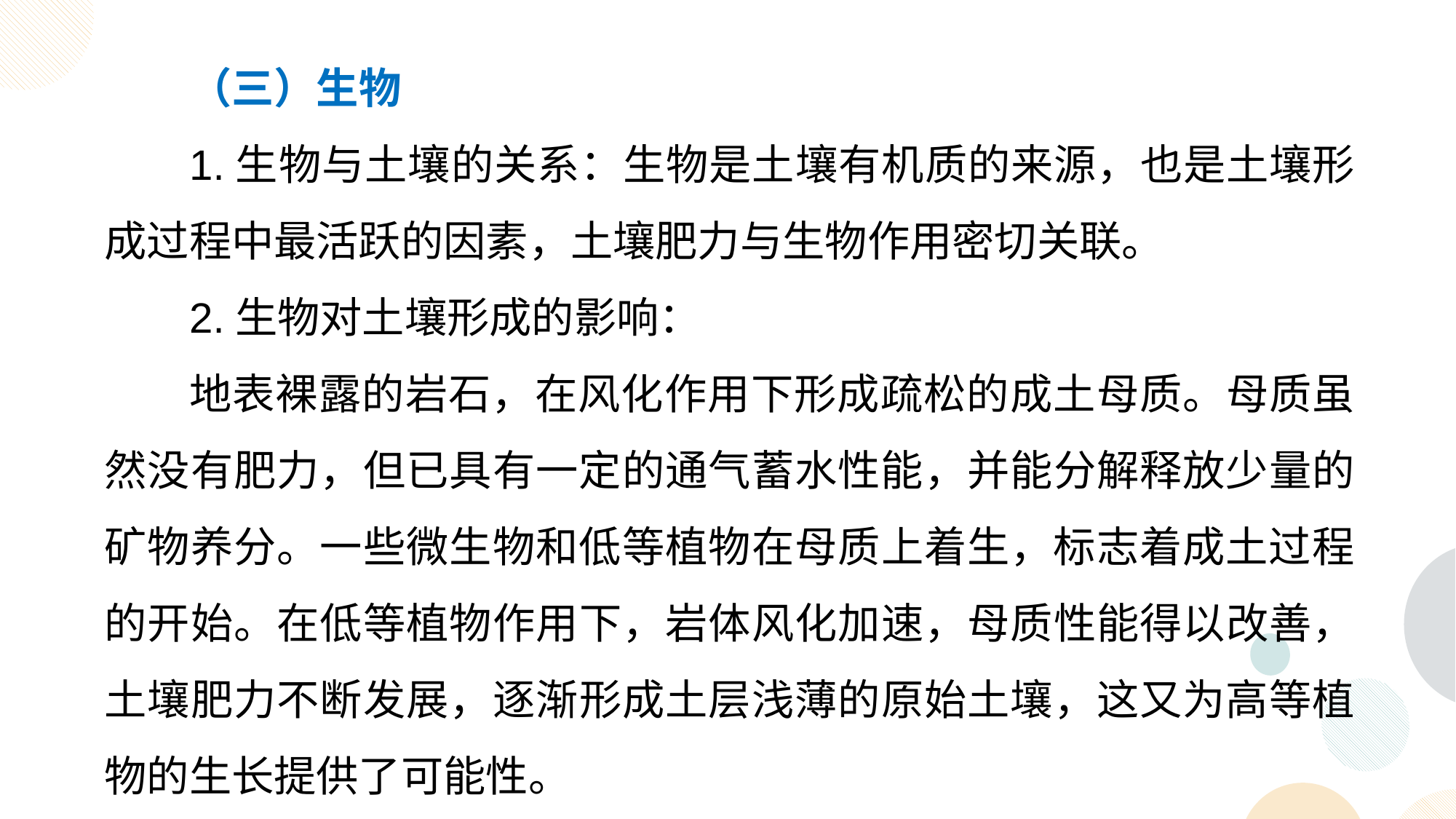

（三）生物
1.生物与土壤的关系：生物是土壤有机质的来源，也是土壤形成过程中最活跃的因素，土壤肥力与生物作用密切关联。
2.生物对土壤形成的影响：
地表裸露的岩石，在风化作用下形成疏松的成土母质。母质虽然没有肥力，但已具有一定的通气蓄水性能，并能分解释放少量的矿物养分。一些微生物和低等植物在母质上着生，标志着成土过程的开始。在低等植物作用下，岩体风化加速，母质性能得以改善，土壤肥力不断发展，逐渐形成土层浅薄的原始土壤，这又为高等植物的生长提供了可能性。